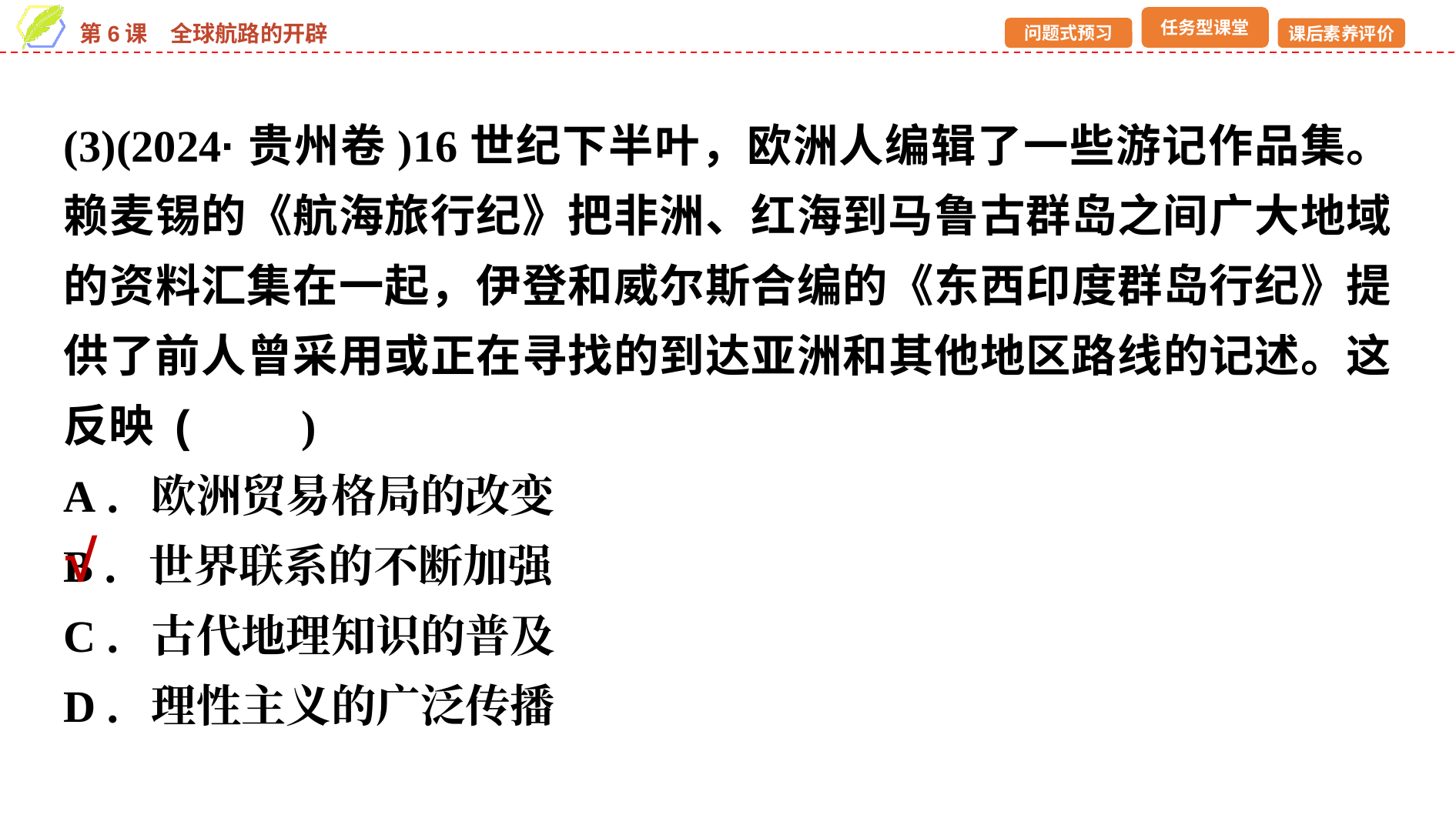

(3)(2024·贵州卷)16世纪下半叶，欧洲人编辑了一些游记作品集。赖麦锡的《航海旅行纪》把非洲、红海到马鲁古群岛之间广大地域的资料汇集在一起，伊登和威尔斯合编的《东西印度群岛行纪》提供了前人曾采用或正在寻找的到达亚洲和其他地区路线的记述。这反映 (　　)
A．欧洲贸易格局的改变
B．世界联系的不断加强
C．古代地理知识的普及
D．理性主义的广泛传播
√